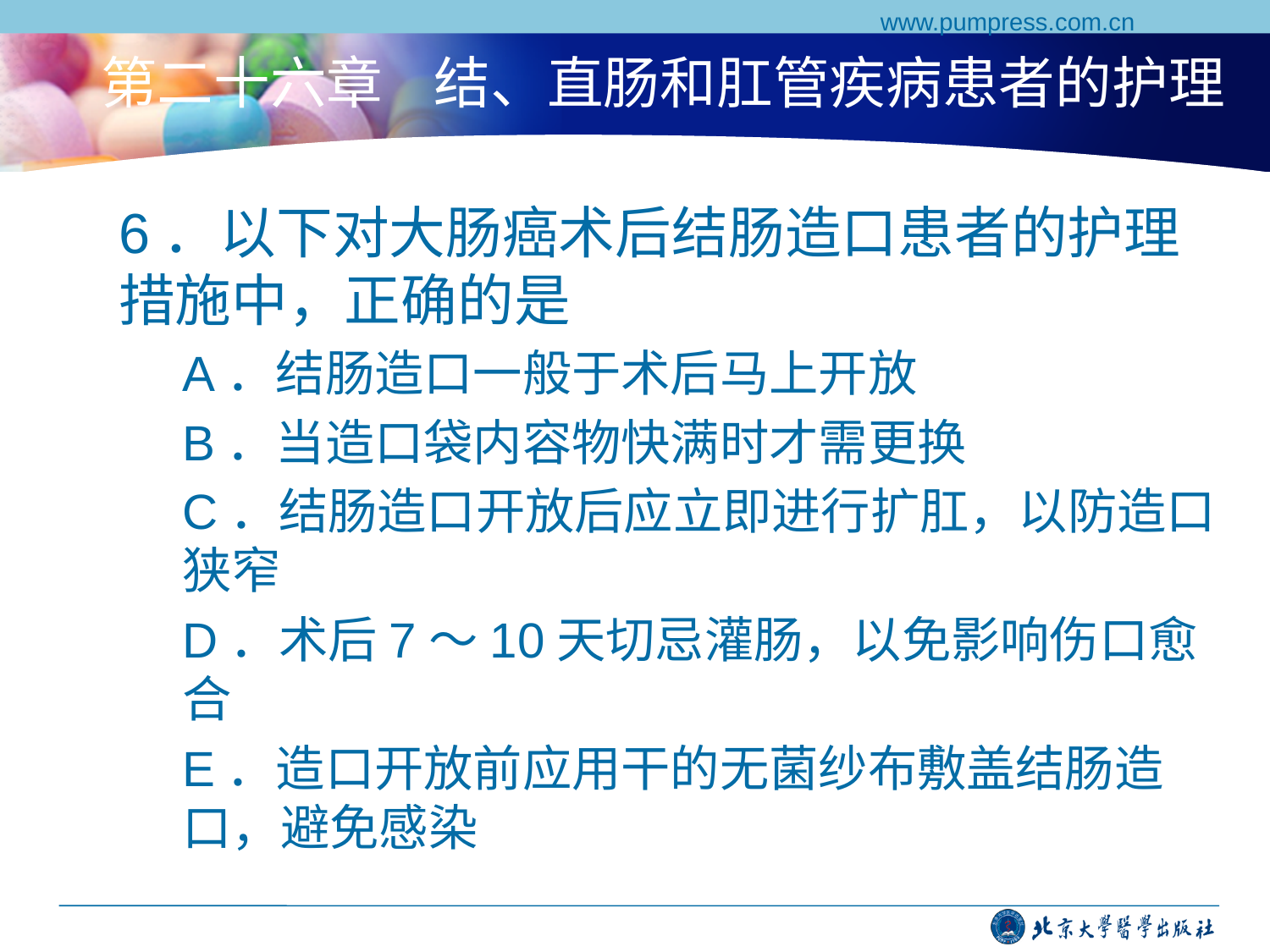

www.pumpress.com.cn
# 第二十六章    结、直肠和肛管疾病患者的护理
6．以下对大肠癌术后结肠造口患者的护理措施中，正确的是
A．结肠造口一般于术后马上开放
B．当造口袋内容物快满时才需更换
C．结肠造口开放后应立即进行扩肛，以防造口狭窄
D．术后7～10天切忌灌肠，以免影响伤口愈合
E．造口开放前应用干的无菌纱布敷盖结肠造口，避免感染